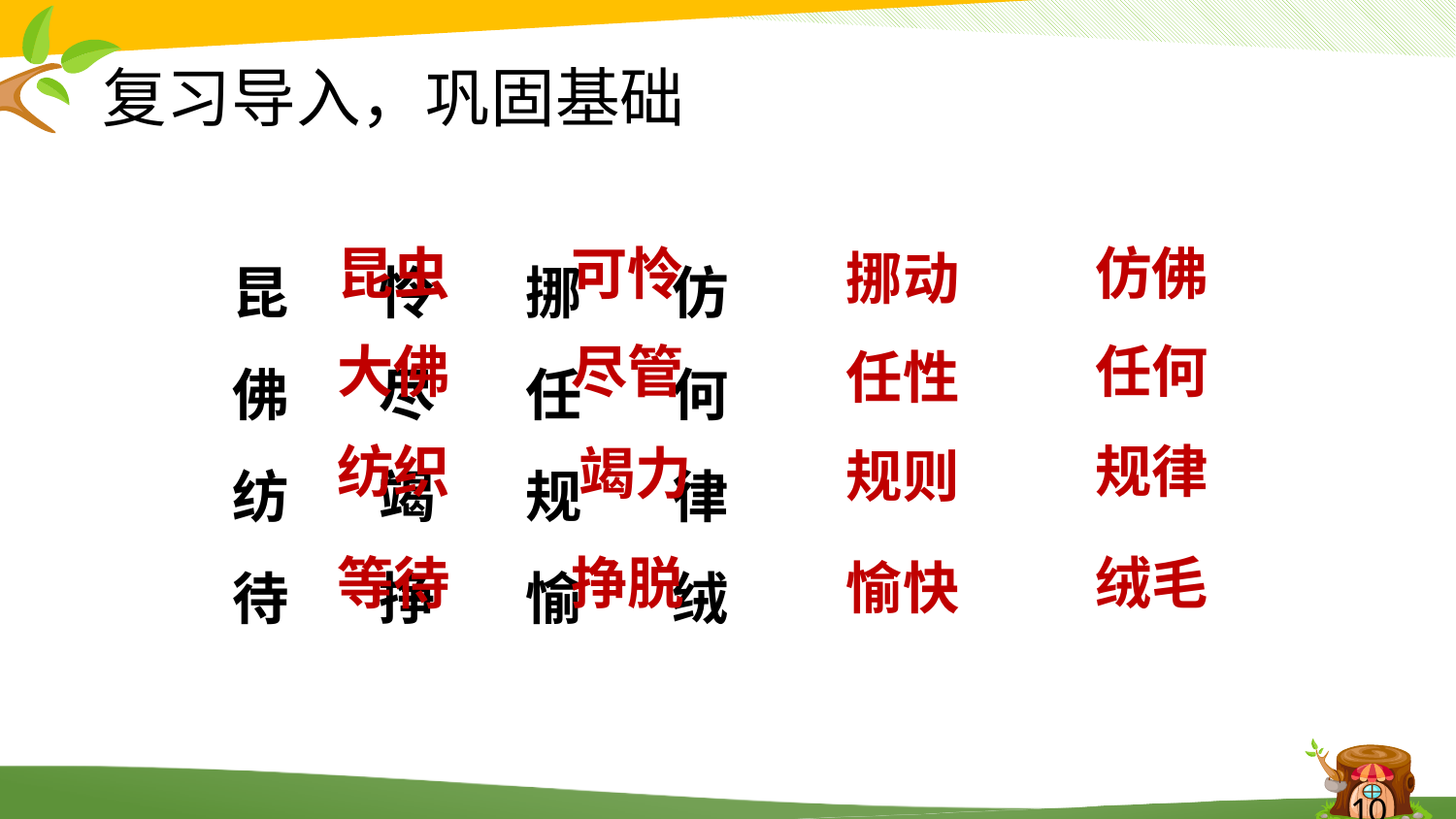

# 复习导入，巩固基础
昆       怜       挪       仿
佛       尽       任       何
纺       竭       规       律
待       挣       愉       绒
仿佛
昆虫
可怜
挪动
任何
大佛
尽管
任性
规律
纺织
竭力
规则
绒毛
等待
挣脱
愉快